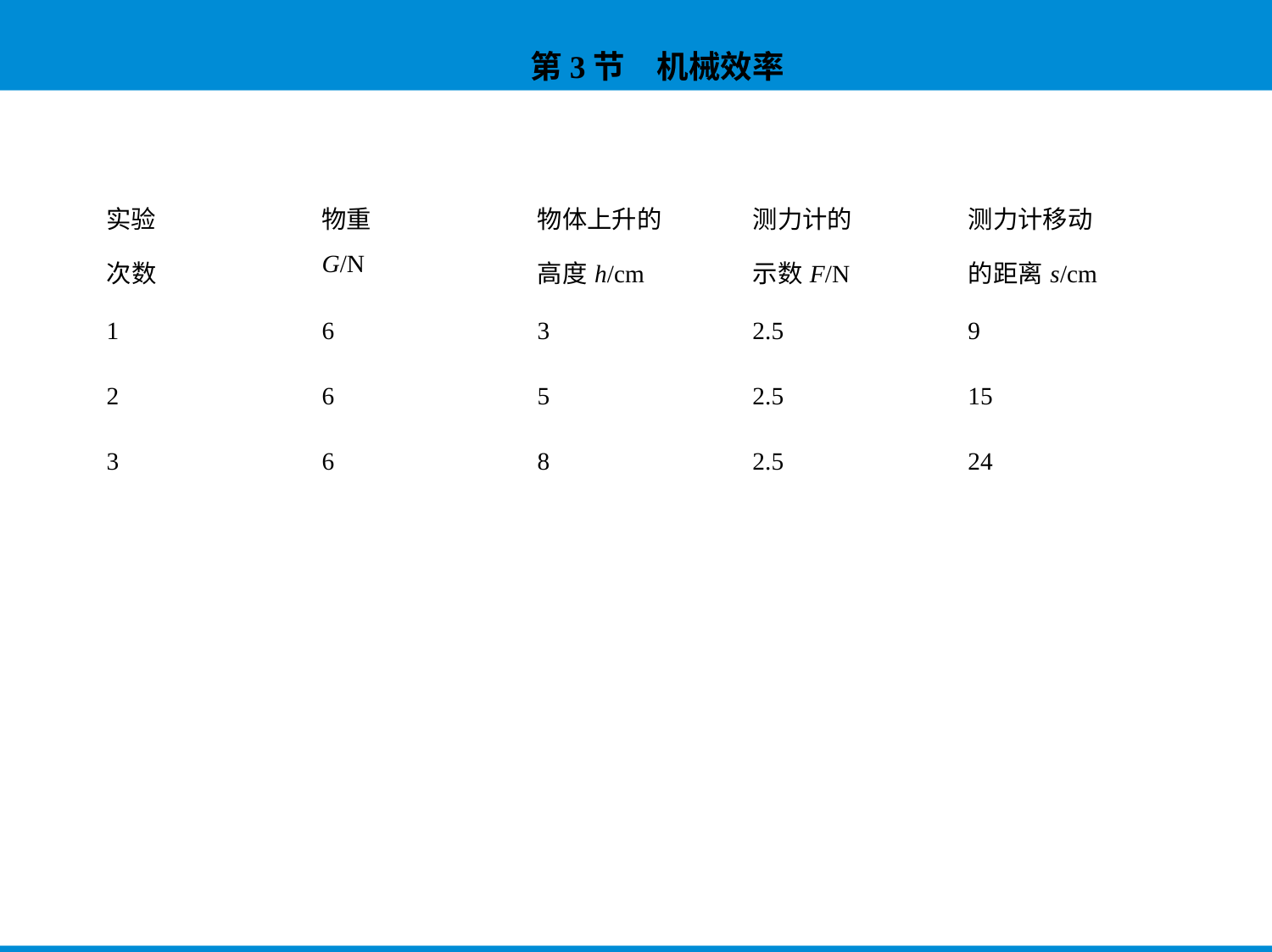

| 实验 次数 | 物重 G/N | 物体上升的 高度h/cm | 测力计的 示数F/N | 测力计移动 的距离s/cm |
| --- | --- | --- | --- | --- |
| 1 | 6 | 3 | 2.5 | 9 |
| 2 | 6 | 5 | 2.5 | 15 |
| 3 | 6 | 8 | 2.5 | 24 |